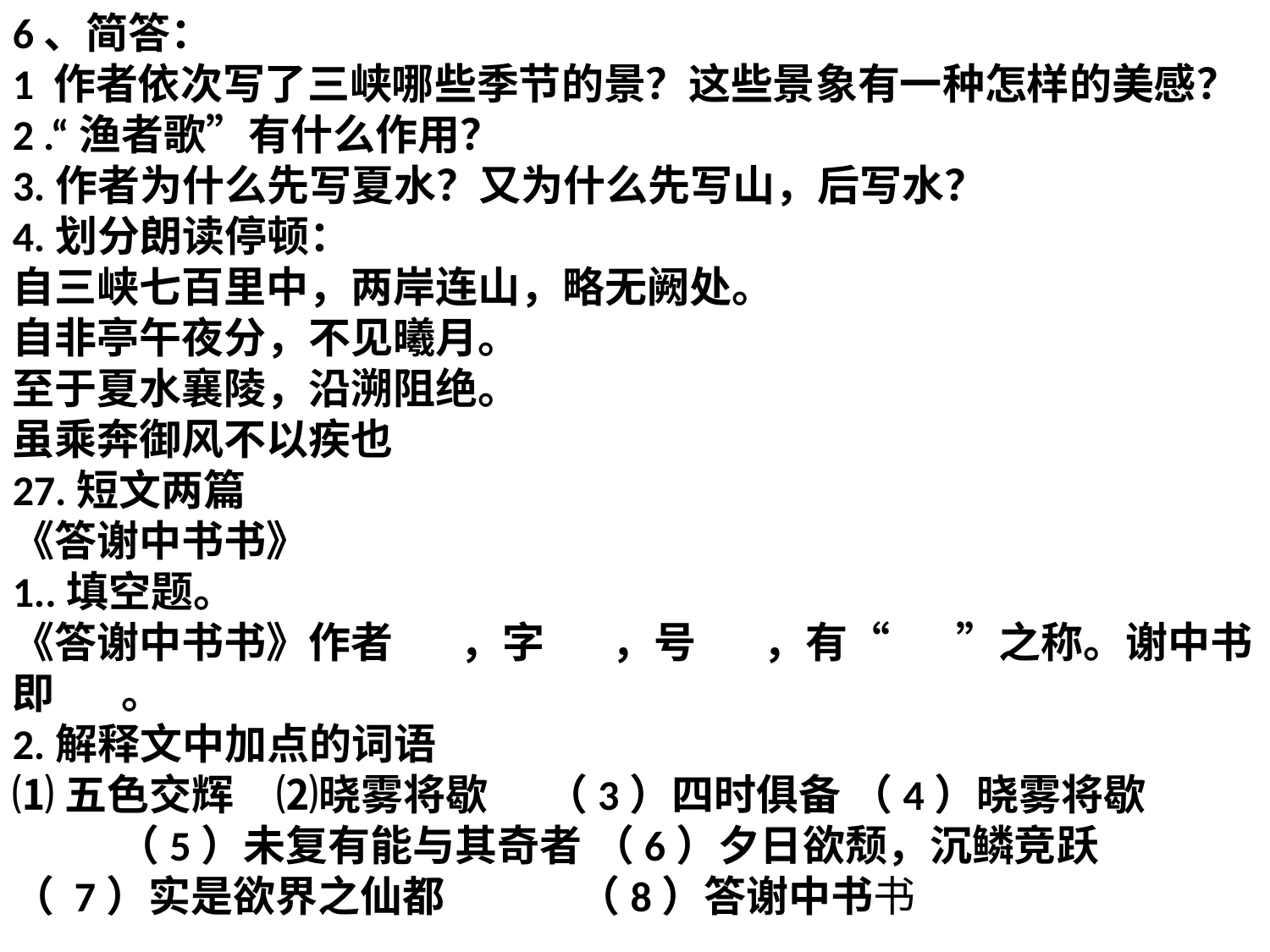

6、简答：
1 作者依次写了三峡哪些季节的景？这些景象有一种怎样的美感？
2 .“渔者歌”有什么作用？
3.作者为什么先写夏水？又为什么先写山，后写水？
4.划分朗读停顿：
自三峡七百里中，两岸连山，略无阙处。
自非亭午夜分，不见曦月。
至于夏水襄陵，沿溯阻绝。
虽乘奔御风不以疾也
27.短文两篇
《答谢中书书》
1..填空题。
《答谢中书书》作者       ，字       ，号       ，有“       ”之称。谢中书即       。
2.解释文中加点的词语
⑴五色交辉　⑵晓雾将歇      （3）四时俱备 （4）晓雾将歇                       （5）未复有能与其奇者 （6）夕日欲颓，沉鳞竞跃
（ 7）实是欲界之仙都              （8）答谢中书书